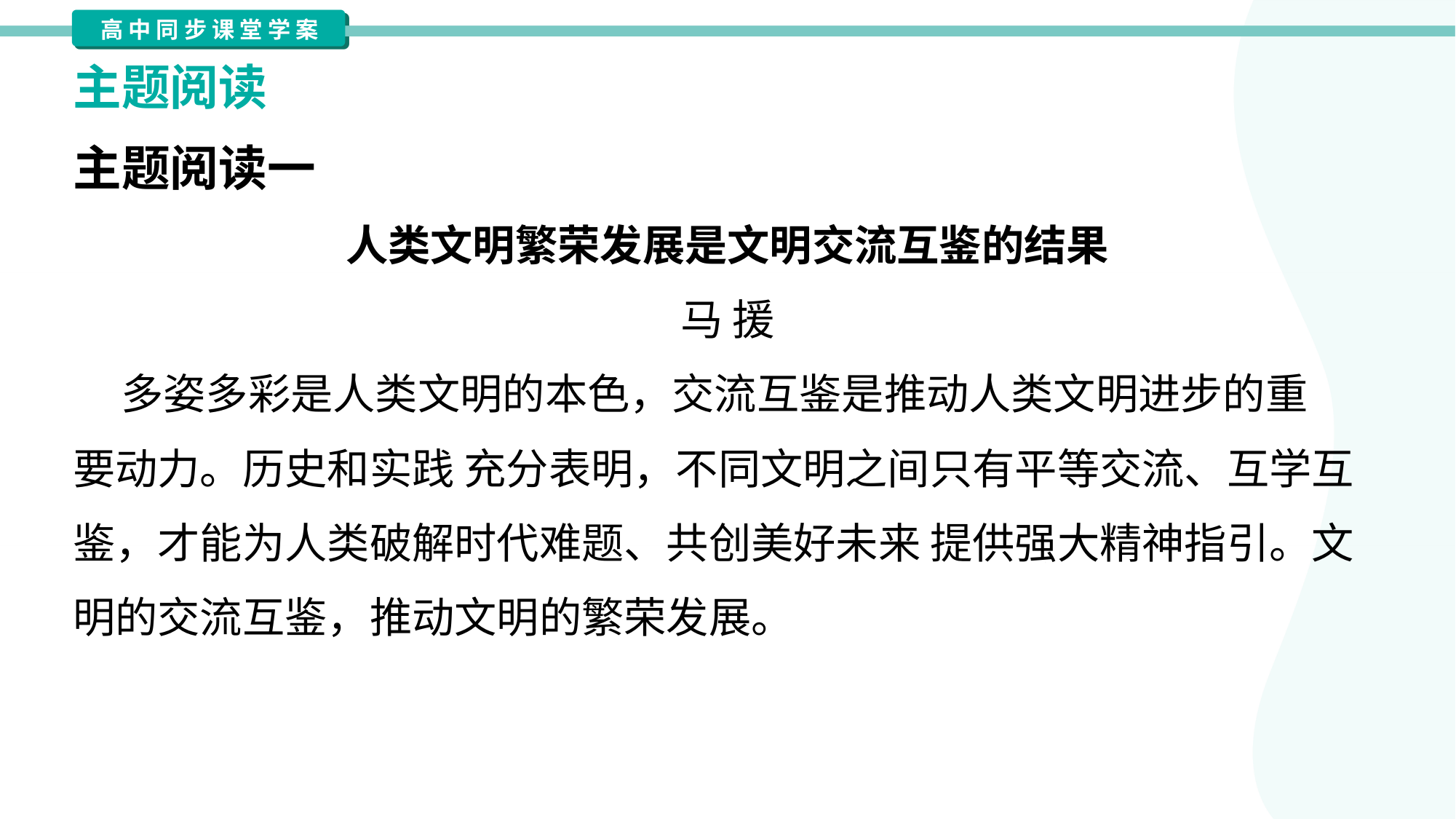

主题阅读
主题阅读一
人类文明繁荣发展是文明交流互鉴的结果
马 援
    多姿多彩是人类文明的本色，交流互鉴是推动人类文明进步的重
要动力。历史和实践 充分表明，不同文明之间只有平等交流、互学互
鉴，才能为人类破解时代难题、共创美好未来 提供强大精神指引。文
明的交流互鉴，推动文明的繁荣发展。